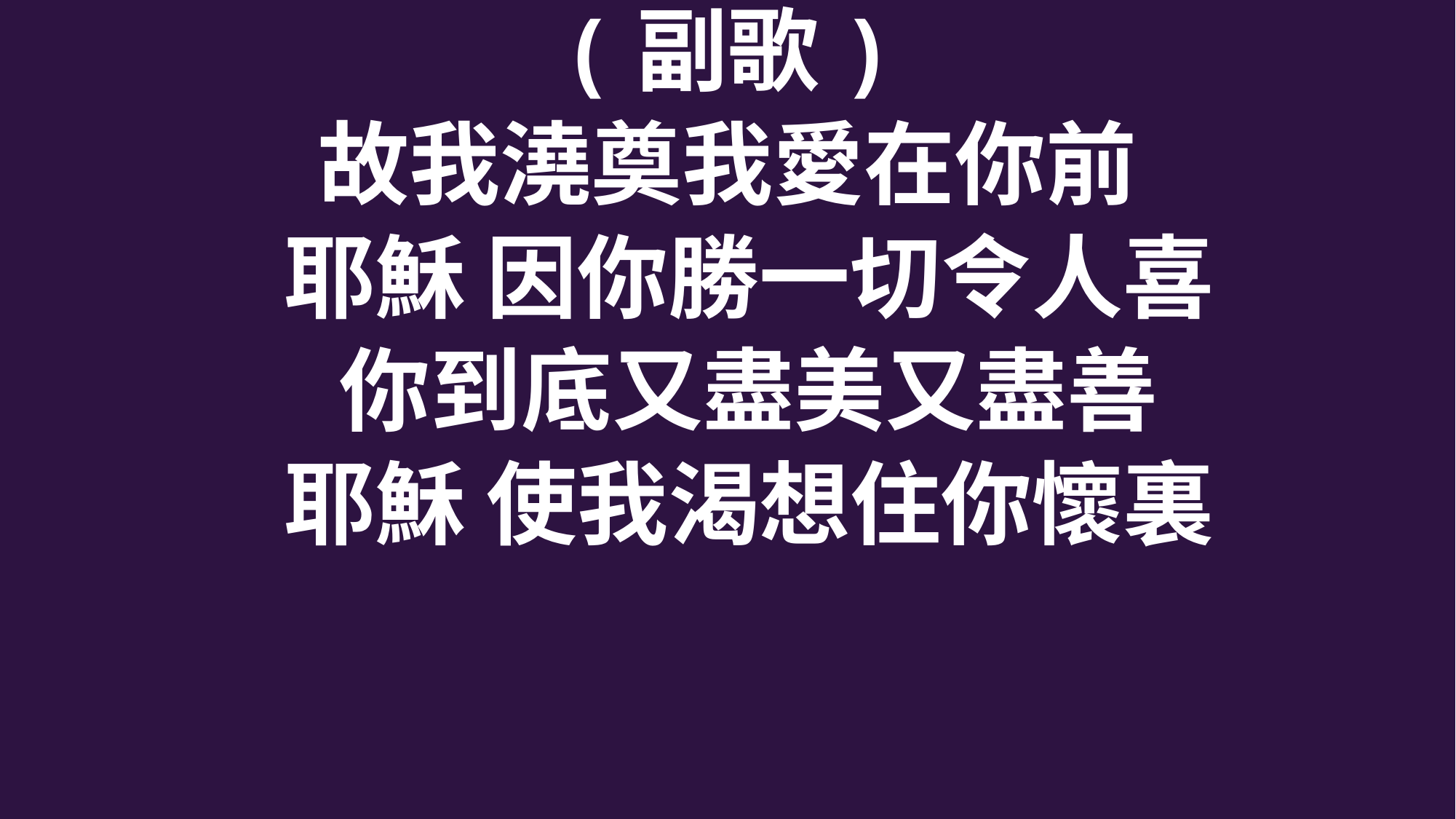

(副歌)
故我澆奠我愛在你前
 耶穌 因你勝一切令人喜
 你到底又盡美又盡善
 耶穌 使我渴想住你懷裏